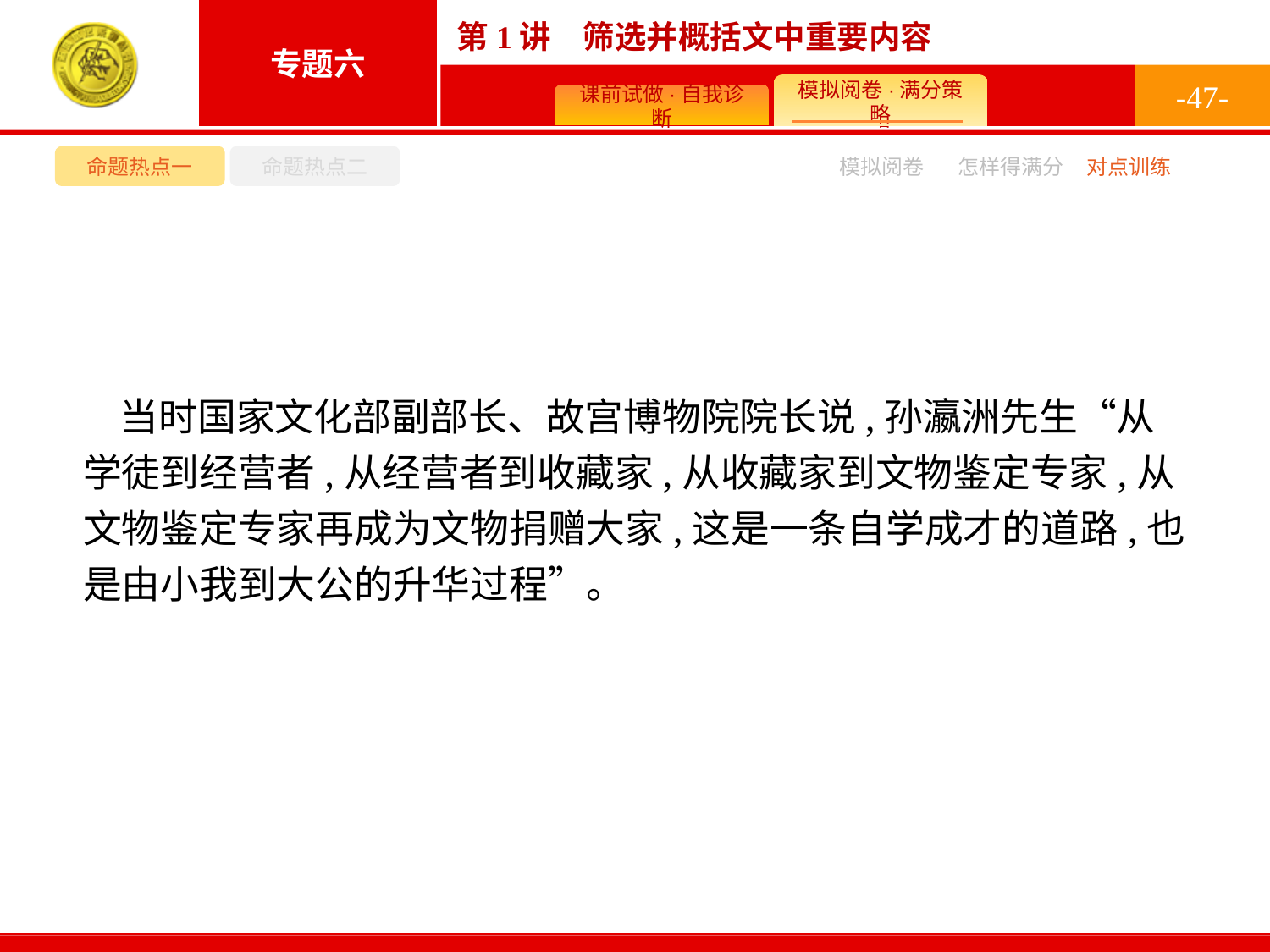

-47-
命题热点一
命题热点二
模拟阅卷
怎样得满分
对点训练
当时国家文化部副部长、故宫博物院院长说,孙瀛洲先生“从学徒到经营者,从经营者到收藏家,从收藏家到文物鉴定专家,从文物鉴定专家再成为文物捐赠大家,这是一条自学成才的道路,也是由小我到大公的升华过程”。